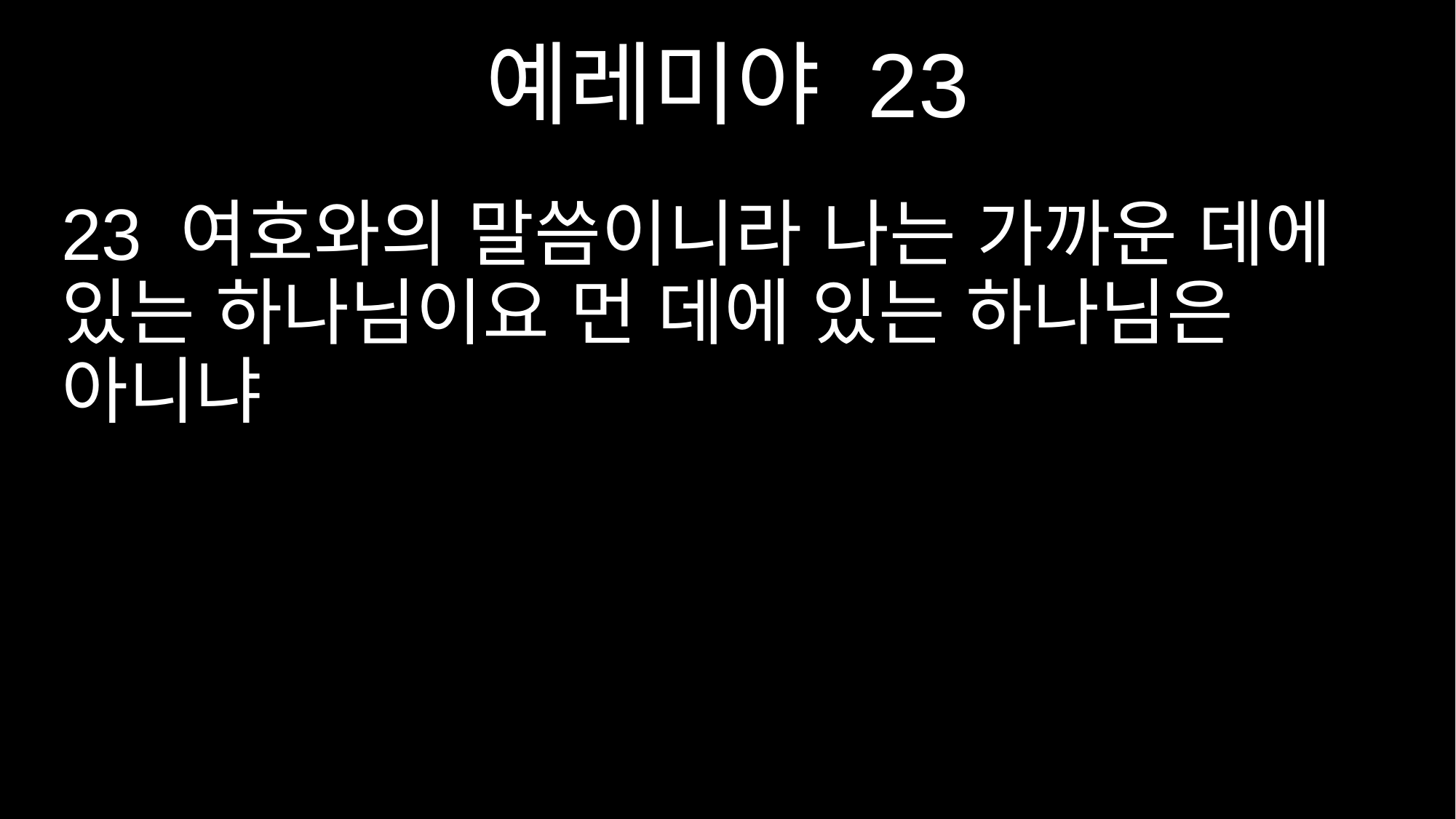

예레미야 23
23 여호와의 말씀이니라 나는 가까운 데에 있는 하나님이요 먼 데에 있는 하나님은 아니냐